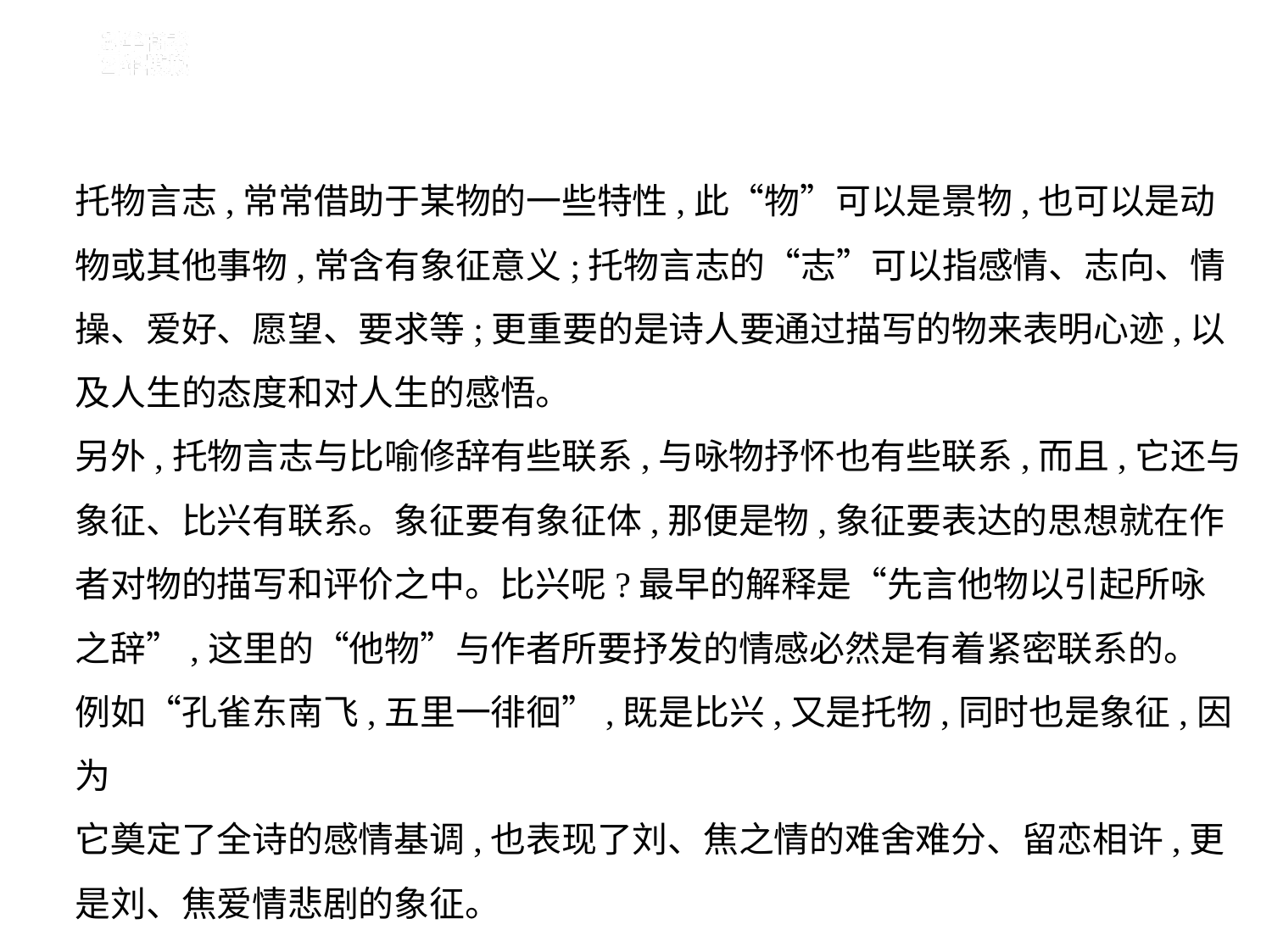

托物言志,常常借助于某物的一些特性,此“物”可以是景物,也可以是动
物或其他事物,常含有象征意义;托物言志的“志”可以指感情、志向、情
操、爱好、愿望、要求等;更重要的是诗人要通过描写的物来表明心迹,以
及人生的态度和对人生的感悟。
另外,托物言志与比喻修辞有些联系,与咏物抒怀也有些联系,而且,它还与
象征、比兴有联系。象征要有象征体,那便是物,象征要表达的思想就在作
者对物的描写和评价之中。比兴呢?最早的解释是“先言他物以引起所咏
之辞”,这里的“他物”与作者所要抒发的情感必然是有着紧密联系的。
例如“孔雀东南飞,五里一徘徊”,既是比兴,又是托物,同时也是象征,因为
它奠定了全诗的感情基调,也表现了刘、焦之情的难舍难分、留恋相许,更
是刘、焦爱情悲剧的象征。